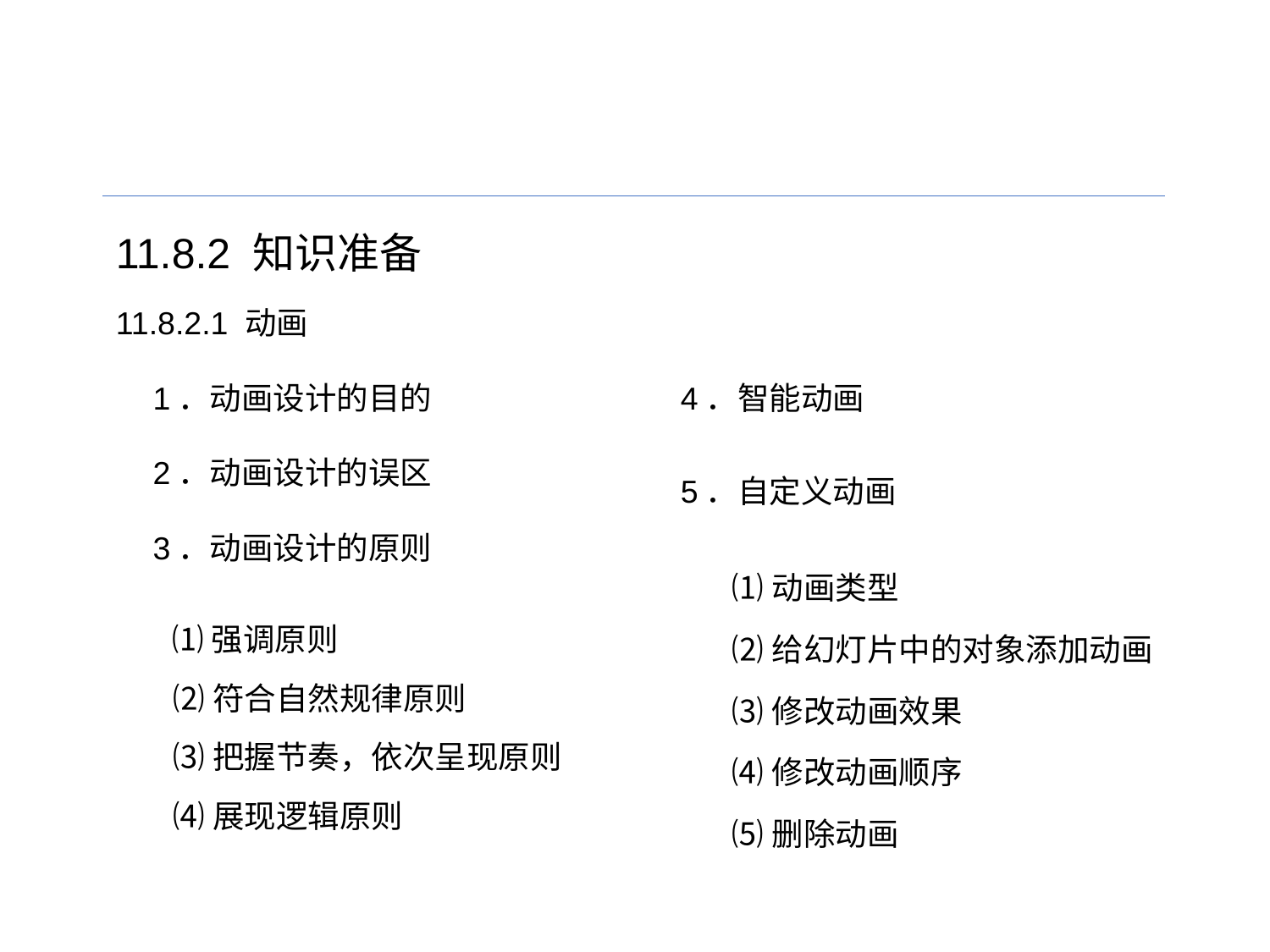

11.8.2 知识准备
11.8.2.1 动画
1．动画设计的目的
4．智能动画
2．动画设计的误区
5．自定义动画
3．动画设计的原则
⑴动画类型
     ⑴强调原则
⑵给幻灯片中的对象添加动画
⑵符合自然规律原则
⑶修改动画效果
⑶把握节奏，依次呈现原则
⑷修改动画顺序
⑷展现逻辑原则
⑸删除动画